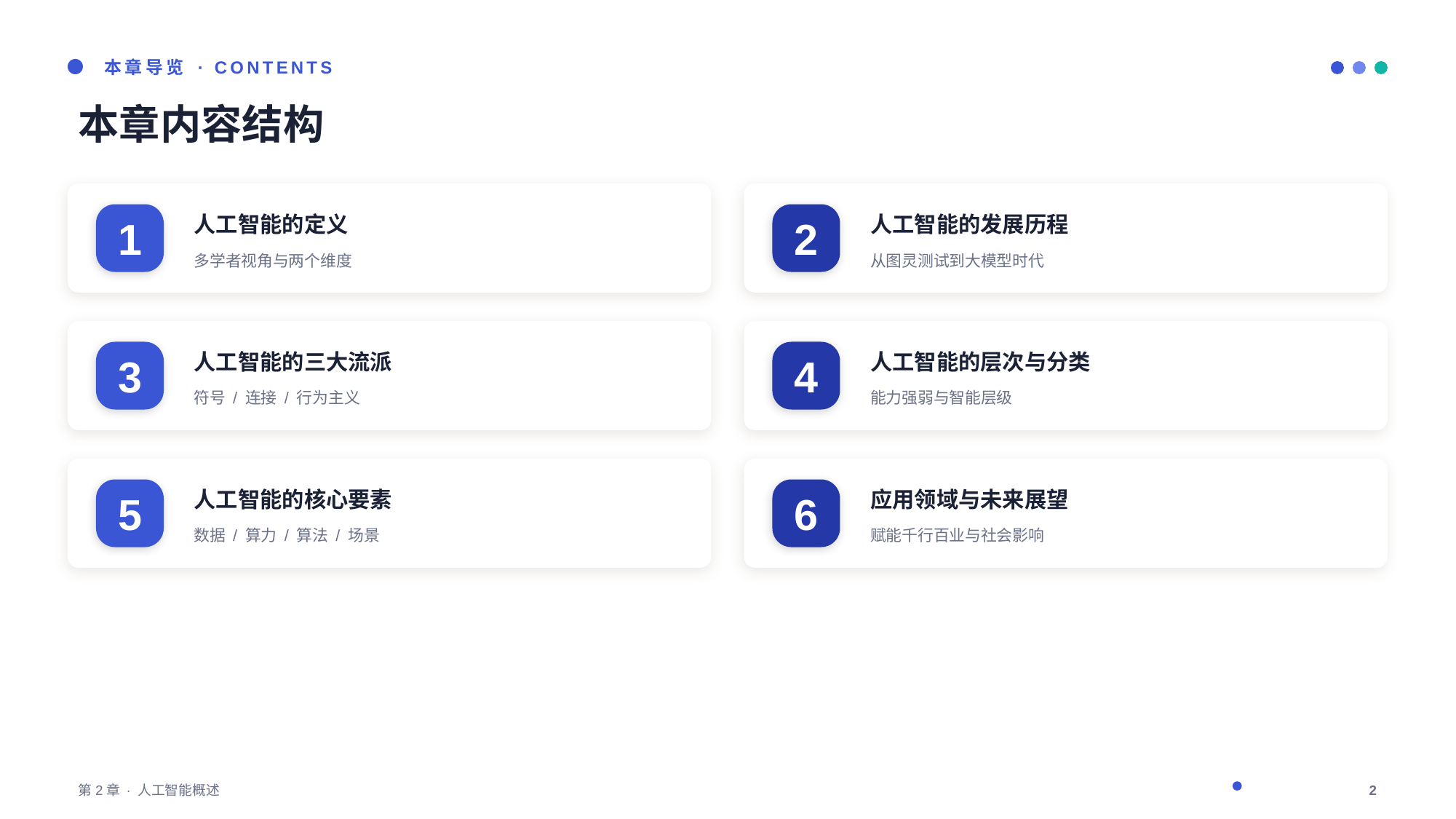

本章导览 · CONTENTS

本章内容结构

人工智能的定义
人工智能的发展历程

1

2
多学者视角与两个维度
从图灵测试到大模型时代

人工智能的三大流派
人工智能的层次与分类

3

4
符号 / 连接 / 行为主义
能力强弱与智能层级

人工智能的核心要素
应用领域与未来展望

5

6
数据 / 算力 / 算法 / 场景
赋能千行百业与社会影响
第2章 · 人工智能概述
2